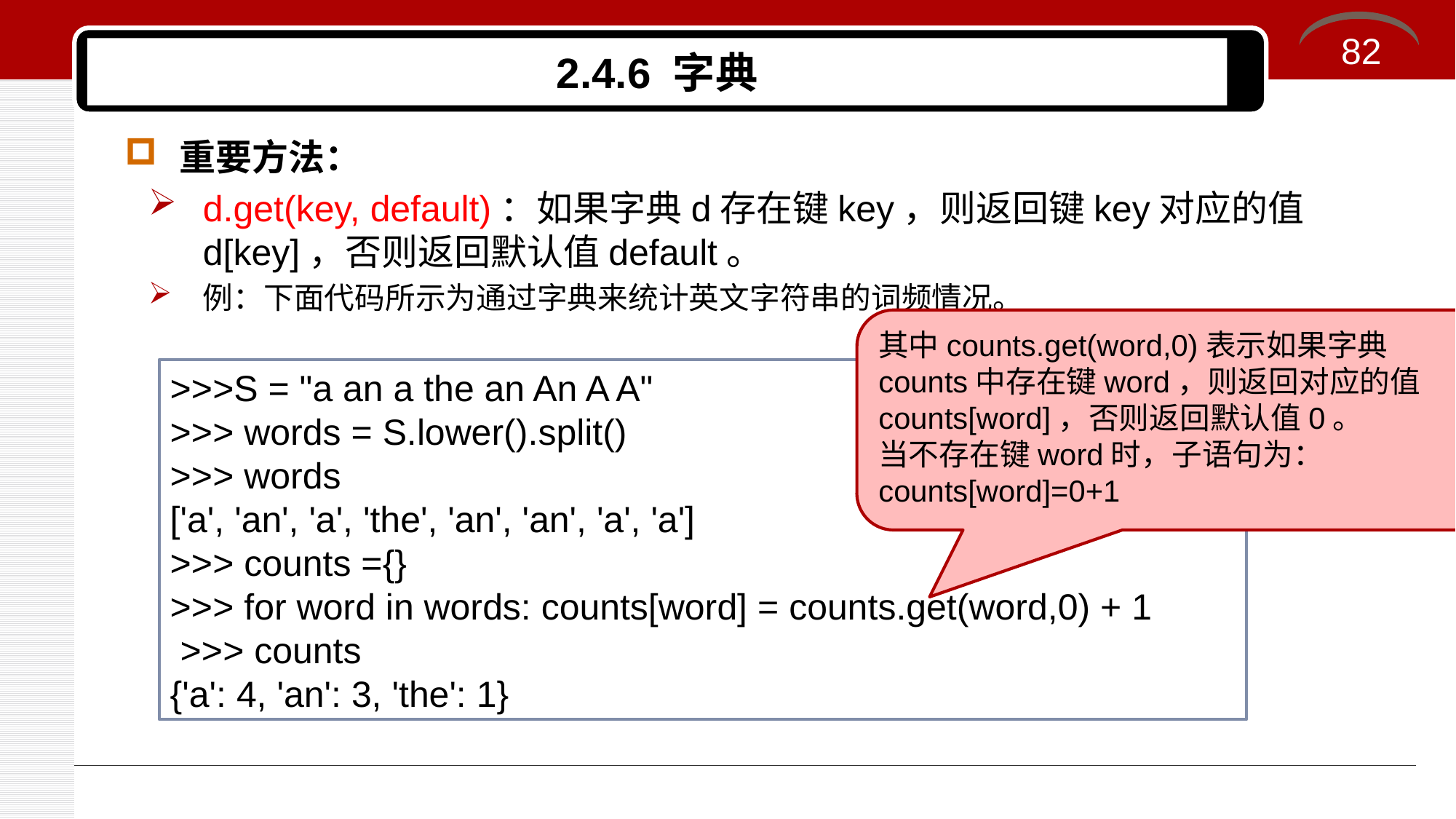

82
# 2.4.6 字典
重要方法：
d.get(key, default)：如果字典d存在键key，则返回键key对应的值d[key]，否则返回默认值default。
例：下面代码所示为通过字典来统计英文字符串的词频情况。

其中counts.get(word,0)表示如果字典counts中存在键word，则返回对应的值counts[word]，否则返回默认值0。
当不存在键word时，子语句为：counts[word]=0+1
>>>S = "a an a the an An A A"
>>> words = S.lower().split()
>>> words
['a', 'an', 'a', 'the', 'an', 'an', 'a', 'a']
>>> counts ={}
>>> for word in words: counts[word] = counts.get(word,0) + 1
 >>> counts
{'a': 4, 'an': 3, 'the': 1}